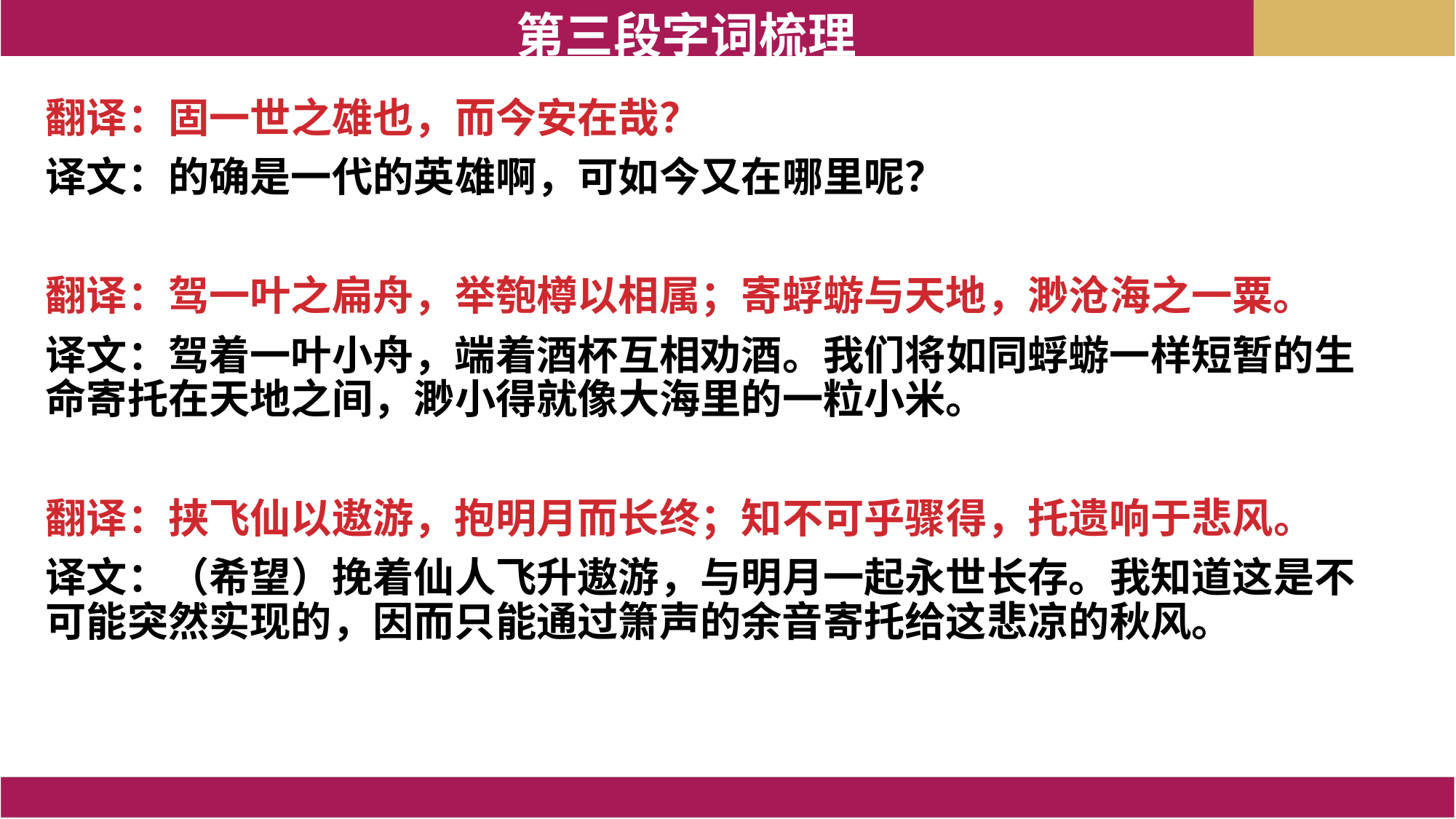

第三段字词梳理
翻译：固一世之雄也，而今安在哉？
译文：的确是一代的英雄啊，可如今又在哪里呢？

翻译：驾一叶之扁舟，举匏樽以相属；寄蜉蝣与天地，渺沧海之一粟。
译文：驾着一叶小舟，端着酒杯互相劝酒。我们将如同蜉蝣一样短暂的生命寄托在天地之间，渺小得就像大海里的一粒小米。

翻译：挟飞仙以遨游，抱明月而长终；知不可乎骤得，托遗响于悲风。
译文：（希望）挽着仙人飞升遨游，与明月一起永世长存。我知道这是不可能突然实现的，因而只能通过箫声的余音寄托给这悲凉的秋风。